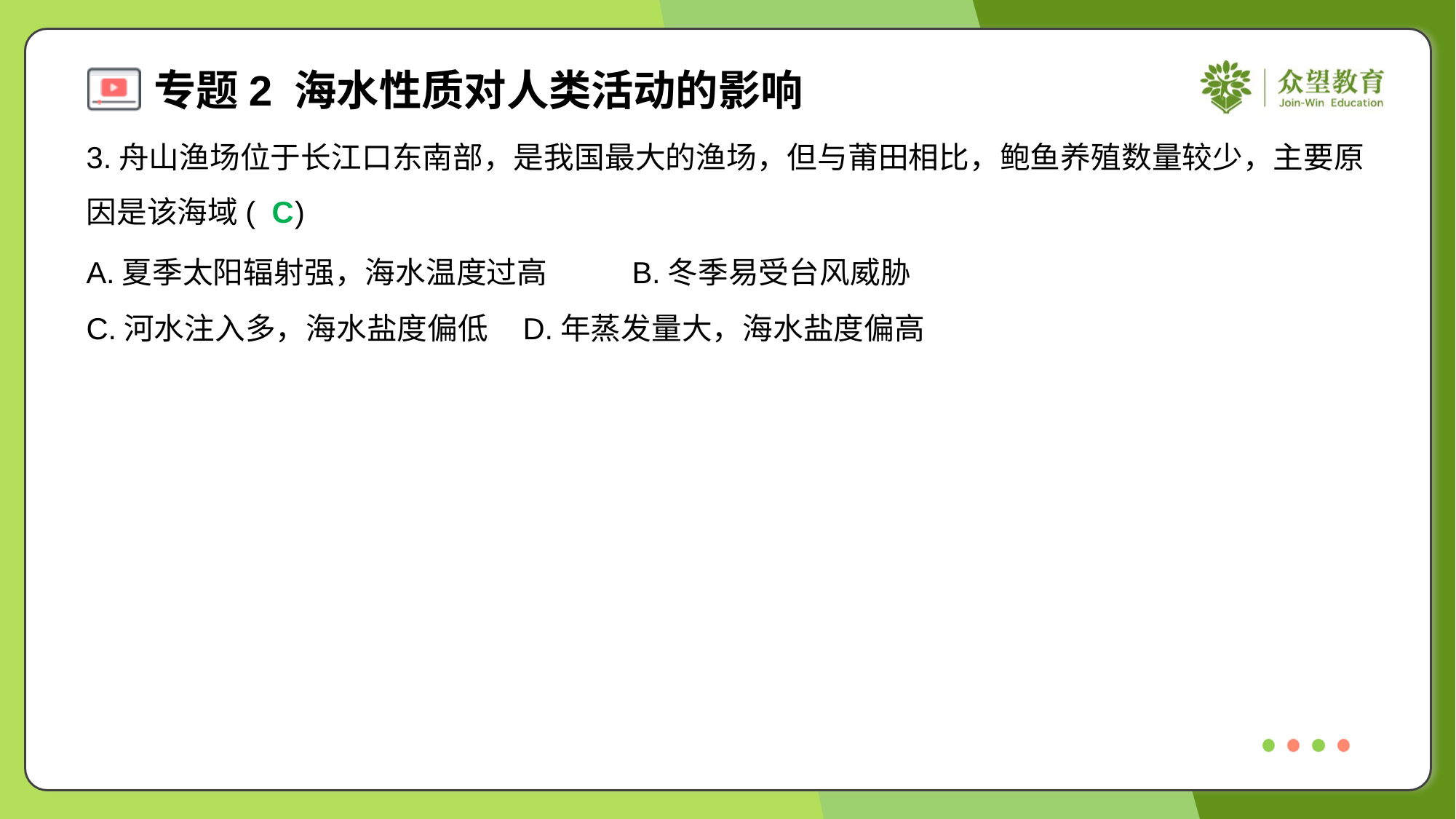

3.舟山渔场位于长江口东南部，是我国最大的渔场，但与莆田相比，鲍鱼养殖数量较少，主要原
因是该海域(     )
C
A.夏季太阳辐射强，海水温度过高	B.冬季易受台风威胁
C.河水注入多，海水盐度偏低	D.年蒸发量大，海水盐度偏高